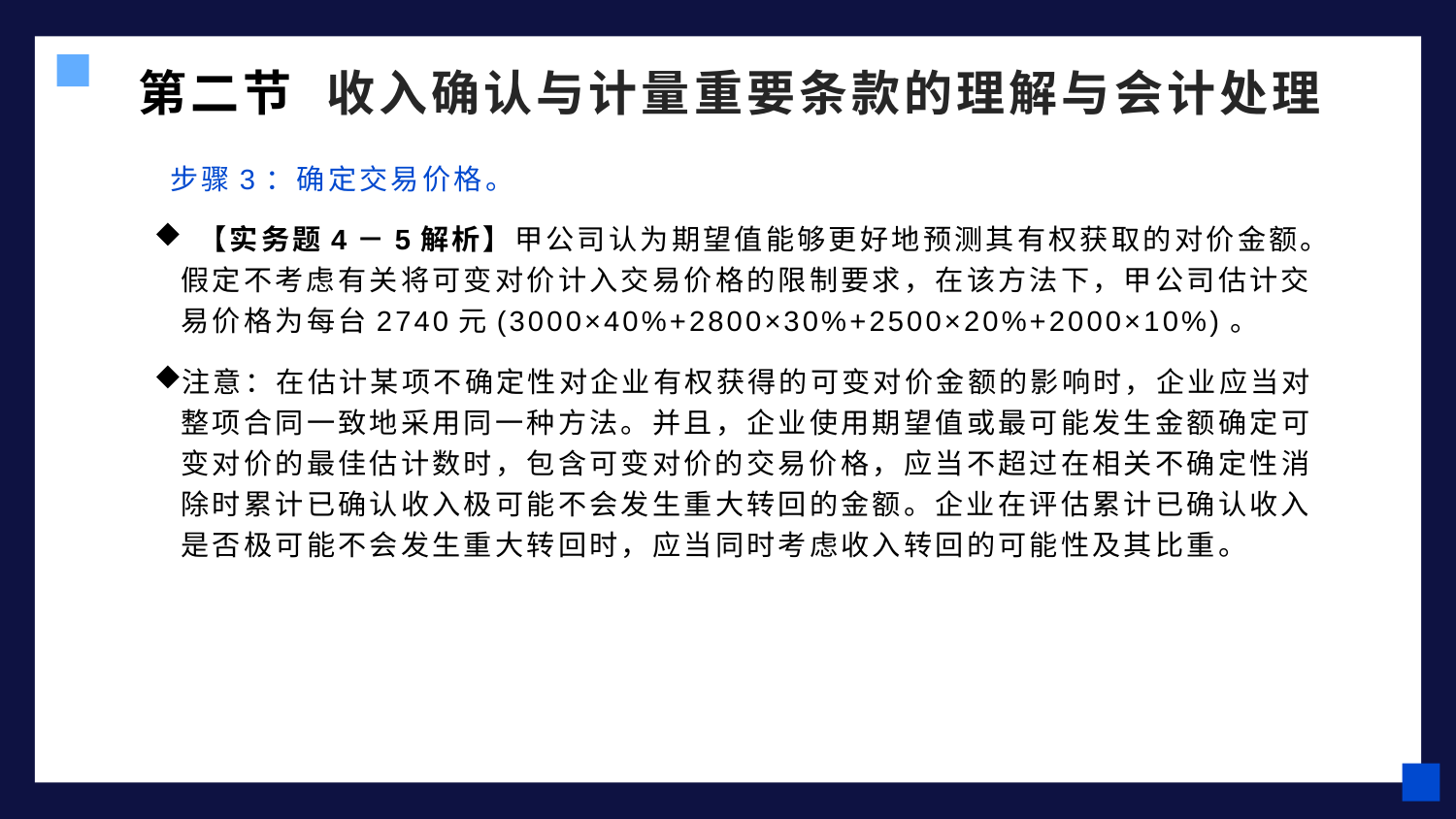

第二节  收入确认与计量重要条款的理解与会计处理
 步骤3：确定交易价格。
 【实务题4－5解析】甲公司认为期望值能够更好地预测其有权获取的对价金额。假定不考虑有关将可变对价计入交易价格的限制要求，在该方法下，甲公司估计交易价格为每台2740元(3000×40%+2800×30%+2500×20%+2000×10%)。
注意：在估计某项不确定性对企业有权获得的可变对价金额的影响时，企业应当对整项合同一致地采用同一种方法。并且，企业使用期望值或最可能发生金额确定可变对价的最佳估计数时，包含可变对价的交易价格，应当不超过在相关不确定性消除时累计已确认收入极可能不会发生重大转回的金额。企业在评估累计已确认收入是否极可能不会发生重大转回时，应当同时考虑收入转回的可能性及其比重。